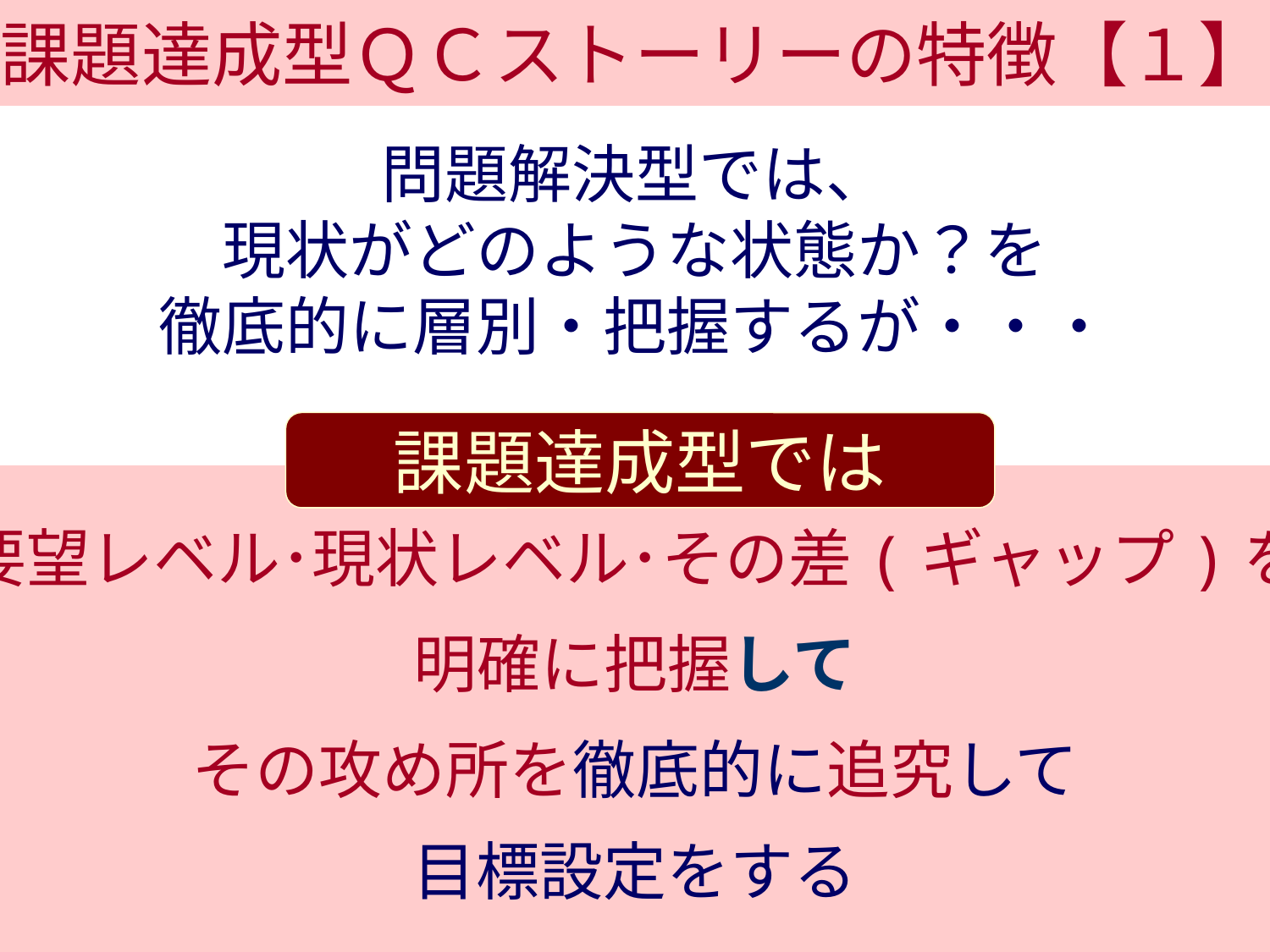

課題達成型ＱＣストーリーの特徴【１】
問題解決型では、
現状がどのような状態か？を
徹底的に層別・把握するが・・・
課題達成型では

要望レベル･現状レベル･その差(ギャップ)を

明確に把握して

その攻め所を徹底的に追究して

目標設定をする